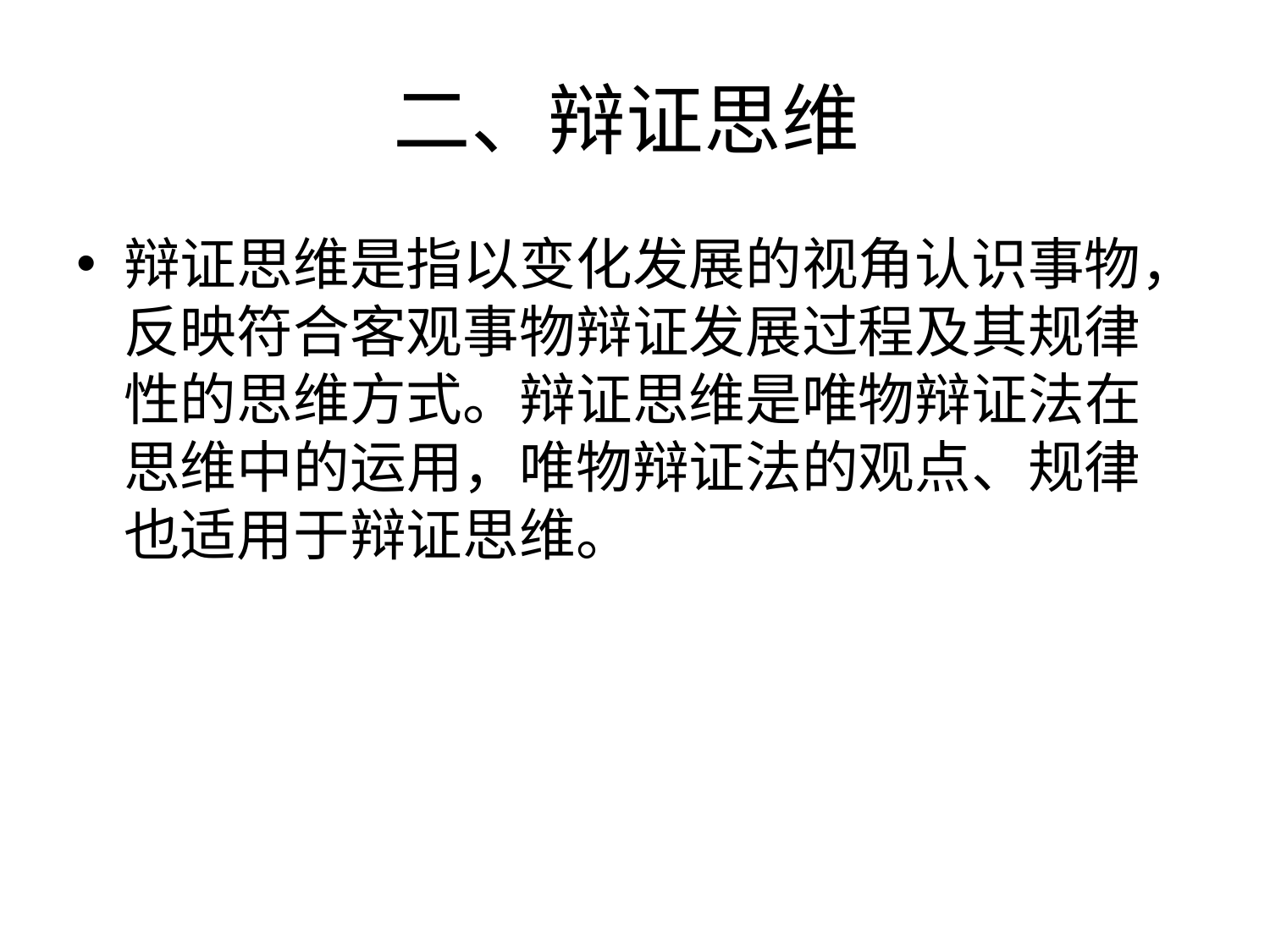

# 二、辩证思维
辩证思维是指以变化发展的视角认识事物，反映符合客观事物辩证发展过程及其规律性的思维方式。辩证思维是唯物辩证法在思维中的运用，唯物辩证法的观点、规律也适用于辩证思维。